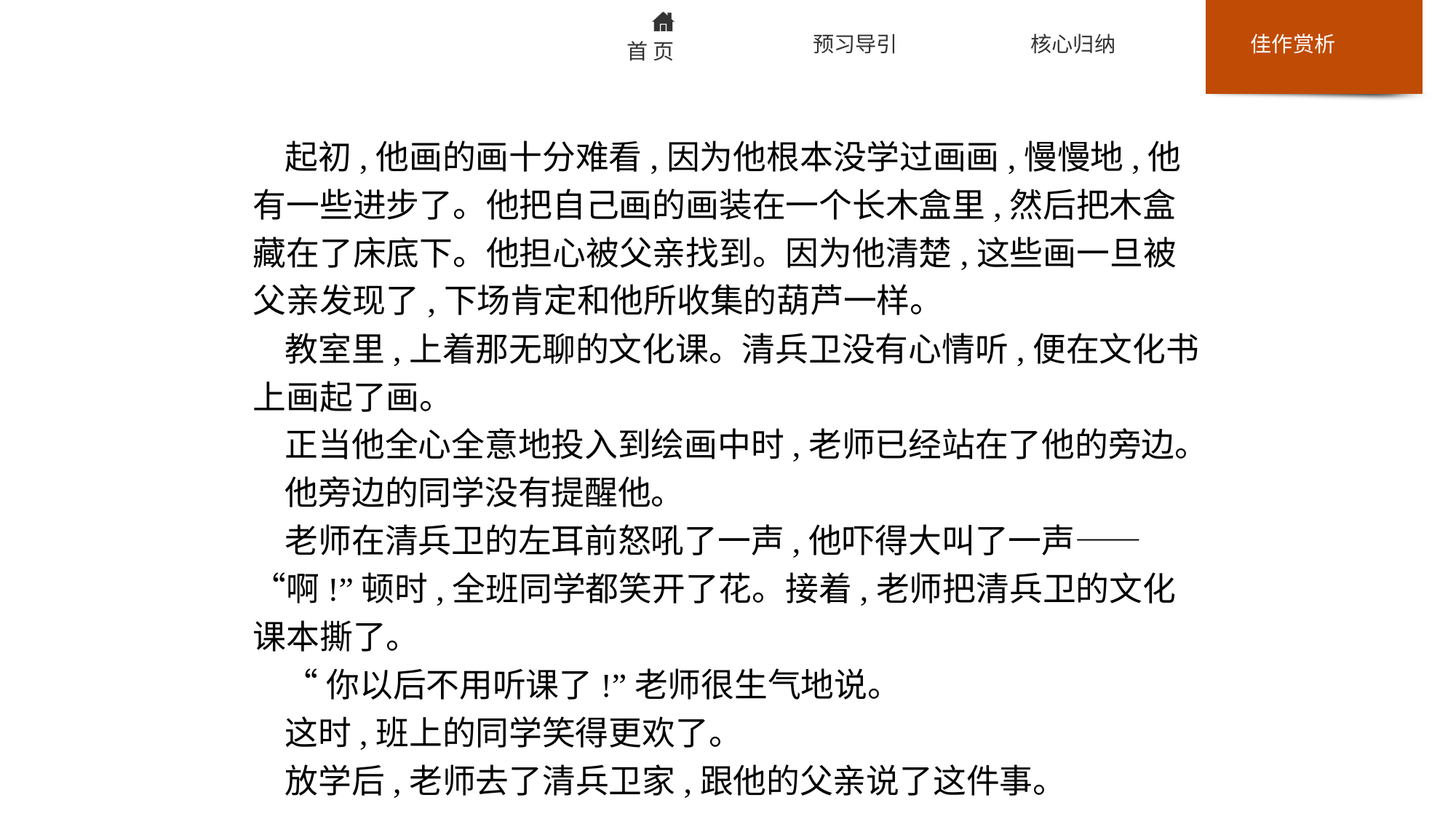

起初,他画的画十分难看,因为他根本没学过画画,慢慢地,他有一些进步了。他把自己画的画装在一个长木盒里,然后把木盒藏在了床底下。他担心被父亲找到。因为他清楚,这些画一旦被父亲发现了,下场肯定和他所收集的葫芦一样。
教室里,上着那无聊的文化课。清兵卫没有心情听,便在文化书上画起了画。
正当他全心全意地投入到绘画中时,老师已经站在了他的旁边。
他旁边的同学没有提醒他。
老师在清兵卫的左耳前怒吼了一声,他吓得大叫了一声——“啊!”顿时,全班同学都笑开了花。接着,老师把清兵卫的文化课本撕了。
“你以后不用听课了!”老师很生气地说。
这时,班上的同学笑得更欢了。
放学后,老师去了清兵卫家,跟他的父亲说了这件事。